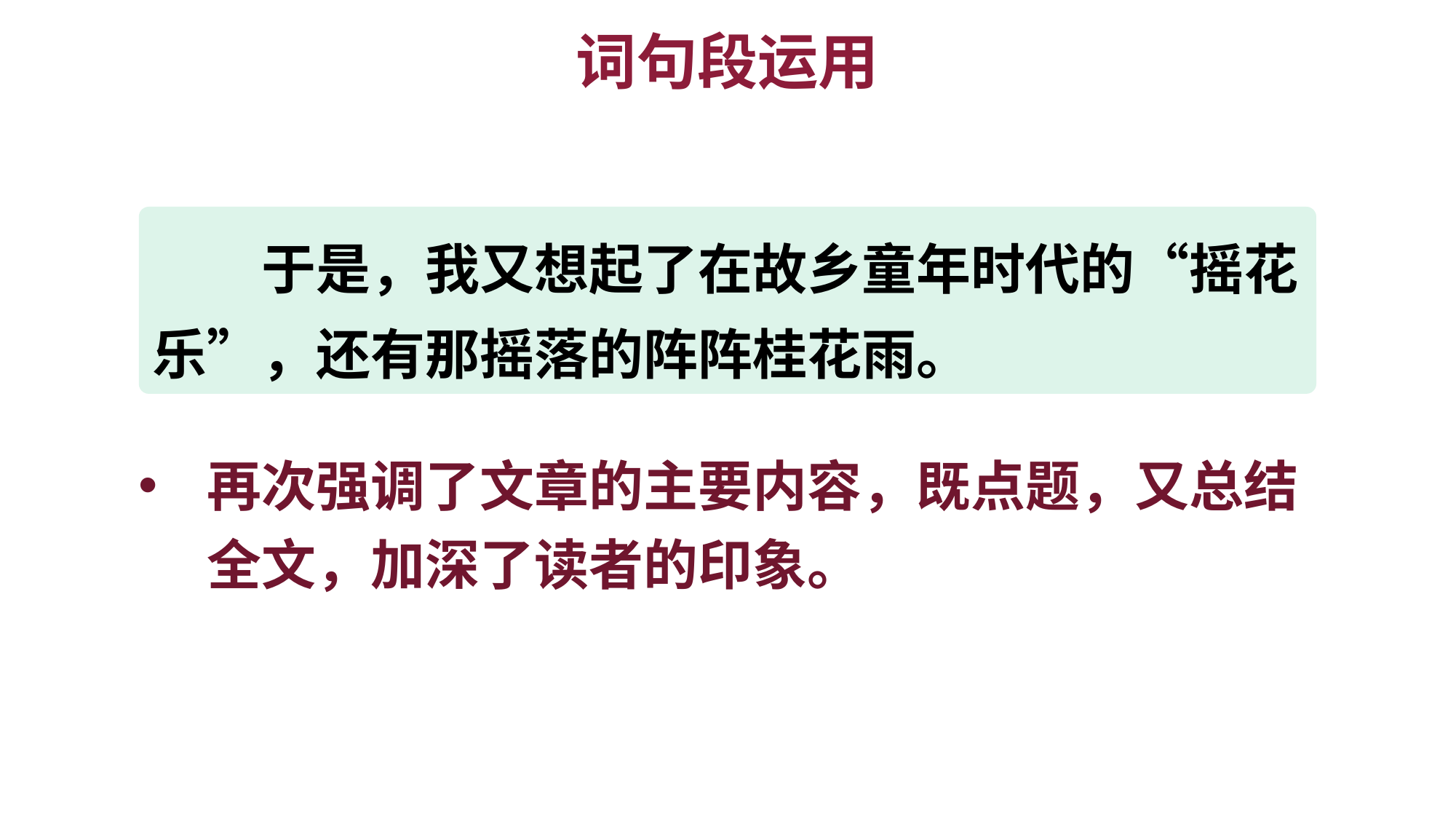

词句段运用
于是，我又想起了在故乡童年时代的“摇花乐”，还有那摇落的阵阵桂花雨。
再次强调了文章的主要内容，既点题，又总结全文，加深了读者的印象。